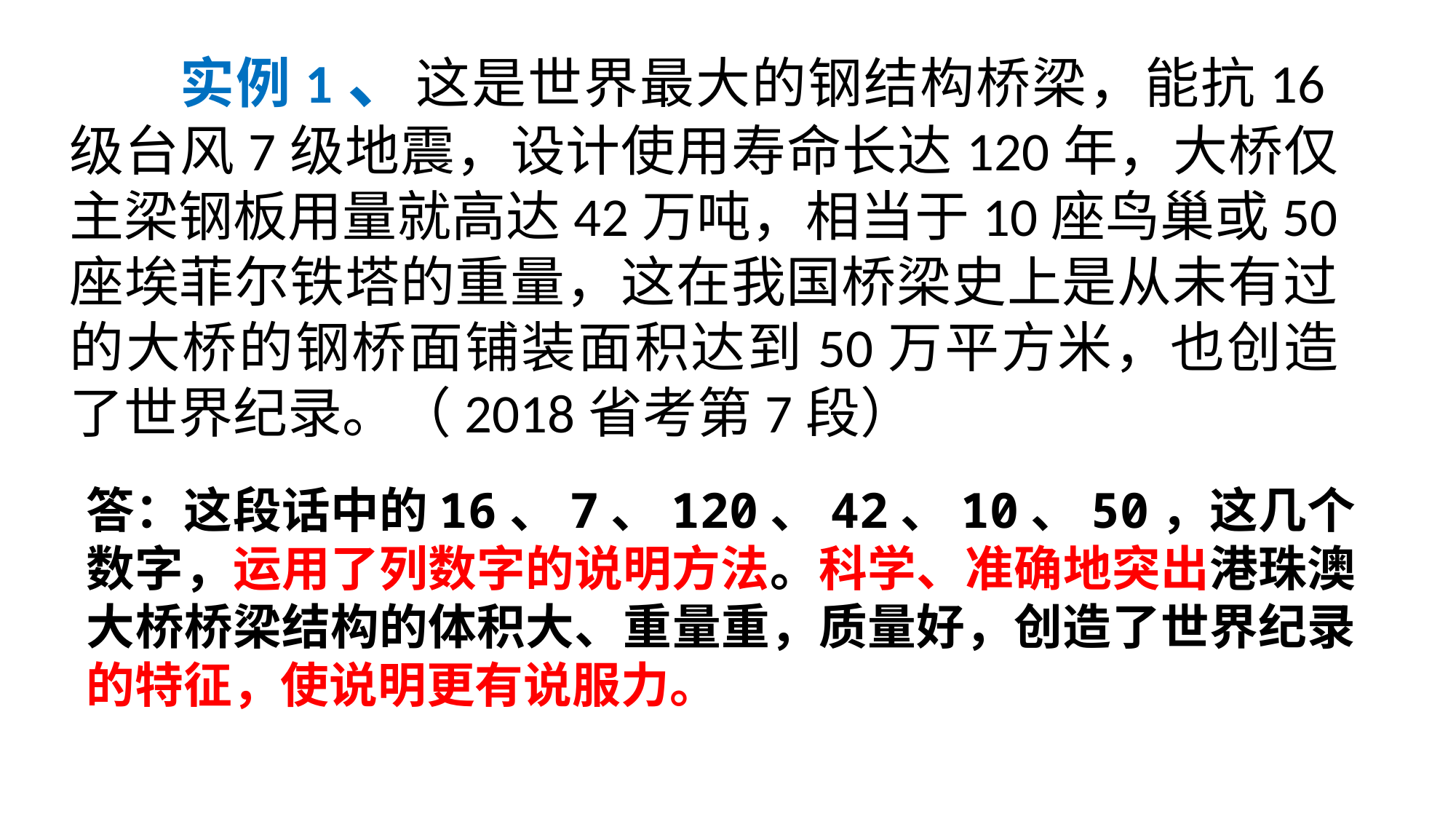

实例1、这是世界最大的钢结构桥梁，能抗16级台风7级地震，设计使用寿命长达120年，大桥仅主梁钢板用量就高达42万吨，相当于10座鸟巢或50座埃菲尔铁塔的重量，这在我国桥梁史上是从未有过的大桥的钢桥面铺装面积达到50万平方米，也创造了世界纪录。（2018省考第7段）
答：这段话中的16、7、120、42、10、50，这几个数字，运用了列数字的说明方法。科学、准确地突出港珠澳大桥桥梁结构的体积大、重量重，质量好，创造了世界纪录的特征，使说明更有说服力。